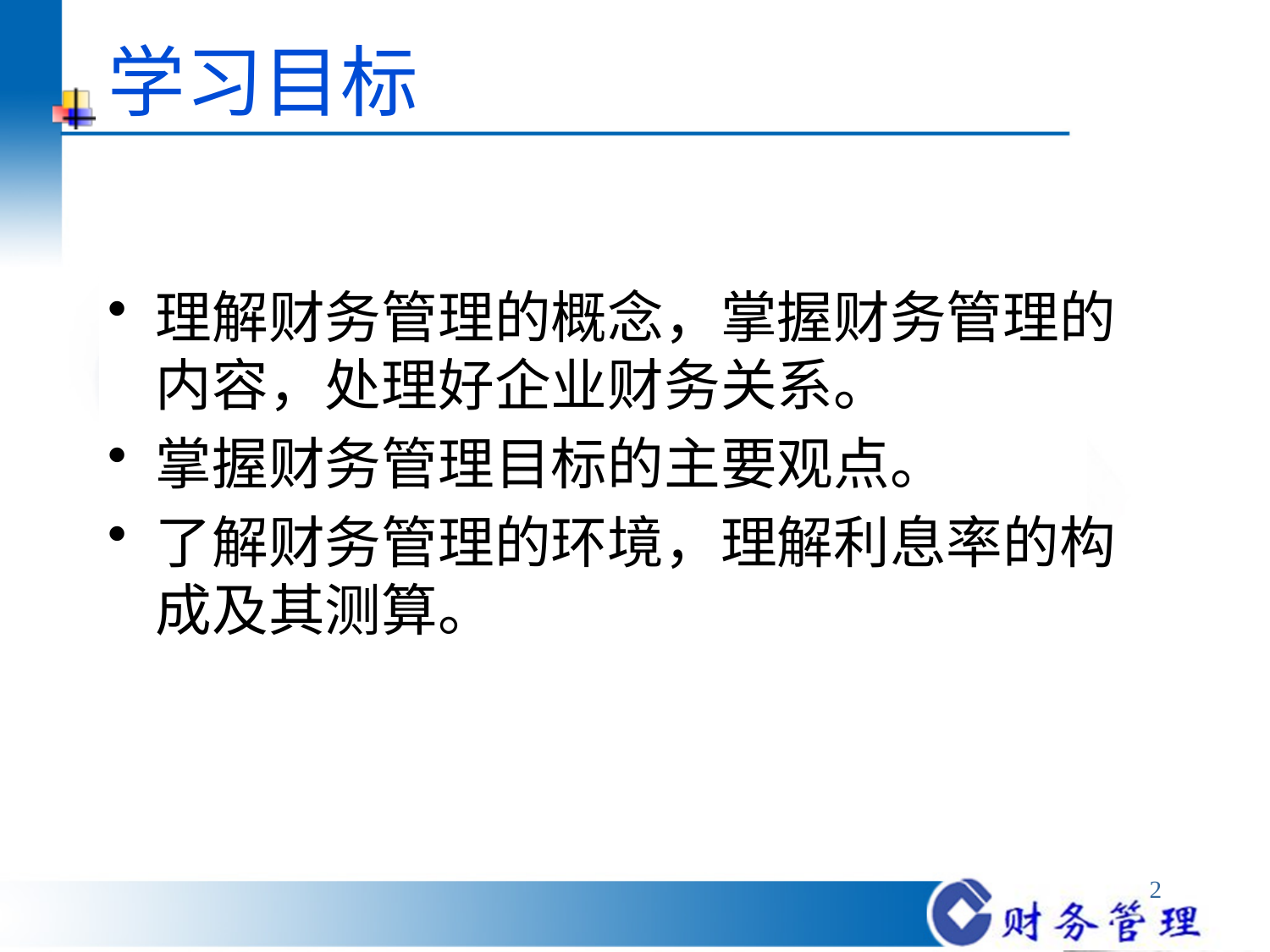

# 学习目标
理解财务管理的概念，掌握财务管理的内容，处理好企业财务关系。
掌握财务管理目标的主要观点。
了解财务管理的环境，理解利息率的构成及其测算。
2